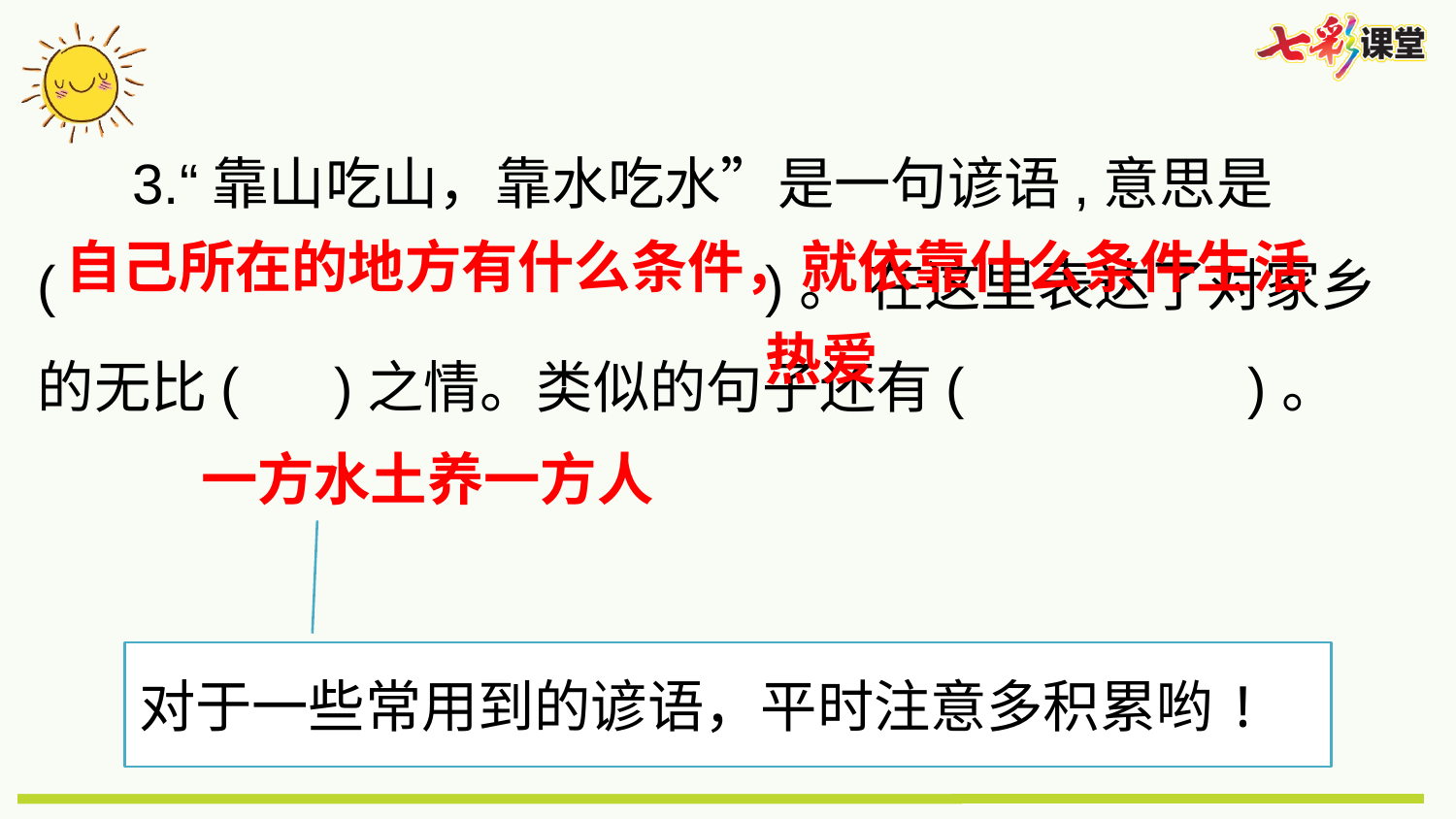

3.“靠山吃山，靠水吃水”是一句谚语,意思是
(                                             )。 在这里表达了对家乡的无比(      )之情。类似的句子还有(                  )。
自己所在的地方有什么条件，就依靠什么条件生活
热爱
一方水土养一方人
对于一些常用到的谚语，平时注意多积累哟!